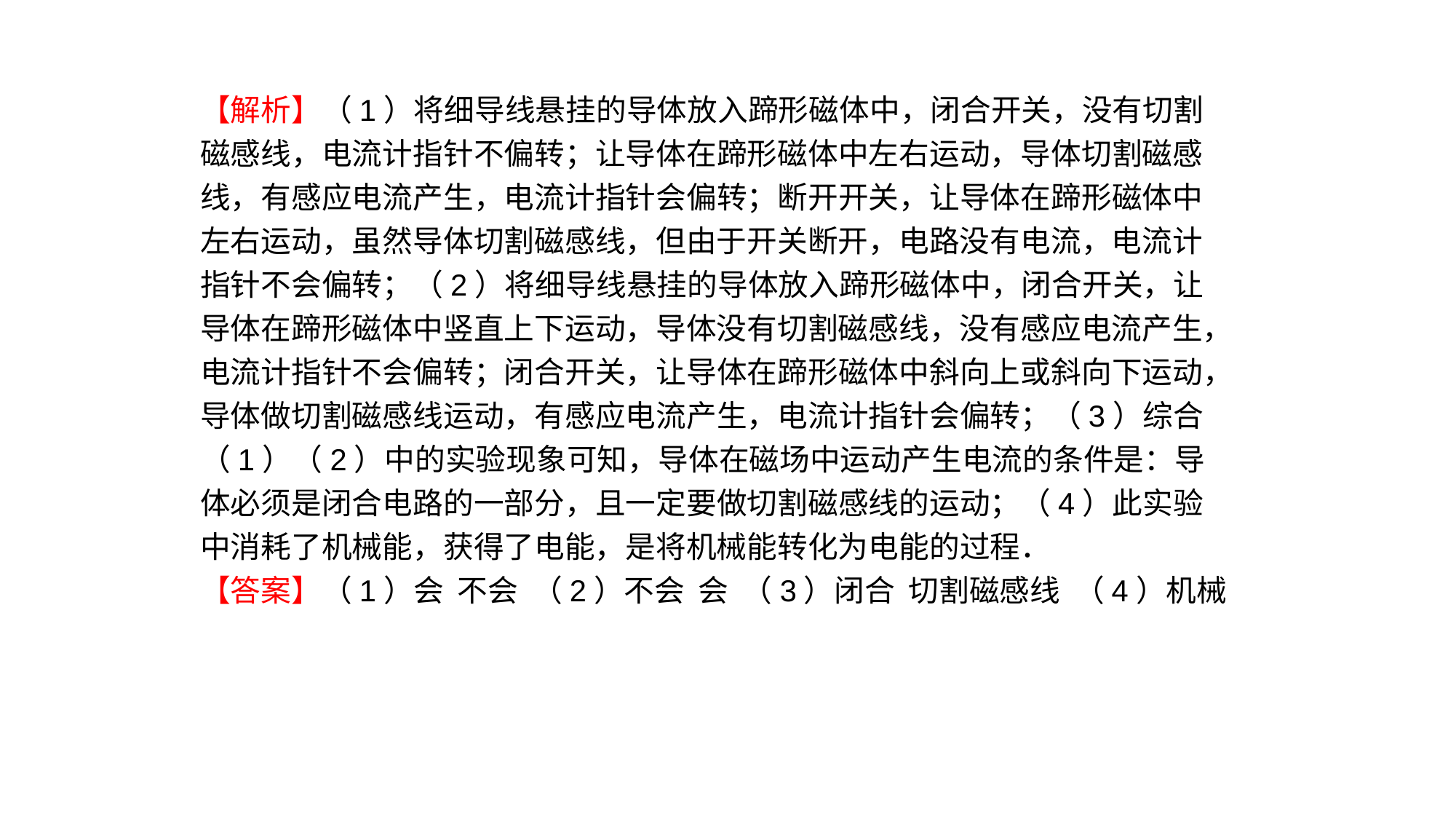

【解析】（1）将细导线悬挂的导体放入蹄形磁体中，闭合开关，没有切割磁感线，电流计指针不偏转；让导体在蹄形磁体中左右运动，导体切割磁感线，有感应电流产生，电流计指针会偏转；断开开关，让导体在蹄形磁体中左右运动，虽然导体切割磁感线，但由于开关断开，电路没有电流，电流计指针不会偏转；（2）将细导线悬挂的导体放入蹄形磁体中，闭合开关，让导体在蹄形磁体中竖直上下运动，导体没有切割磁感线，没有感应电流产生，电流计指针不会偏转；闭合开关，让导体在蹄形磁体中斜向上或斜向下运动，导体做切割磁感线运动，有感应电流产生，电流计指针会偏转；（3）综合（1）（2）中的实验现象可知，导体在磁场中运动产生电流的条件是：导体必须是闭合电路的一部分，且一定要做切割磁感线的运动；（4）此实验中消耗了机械能，获得了电能，是将机械能转化为电能的过程．
【答案】（1）会  不会  （2）不会  会  （3）闭合  切割磁感线  （4）机械